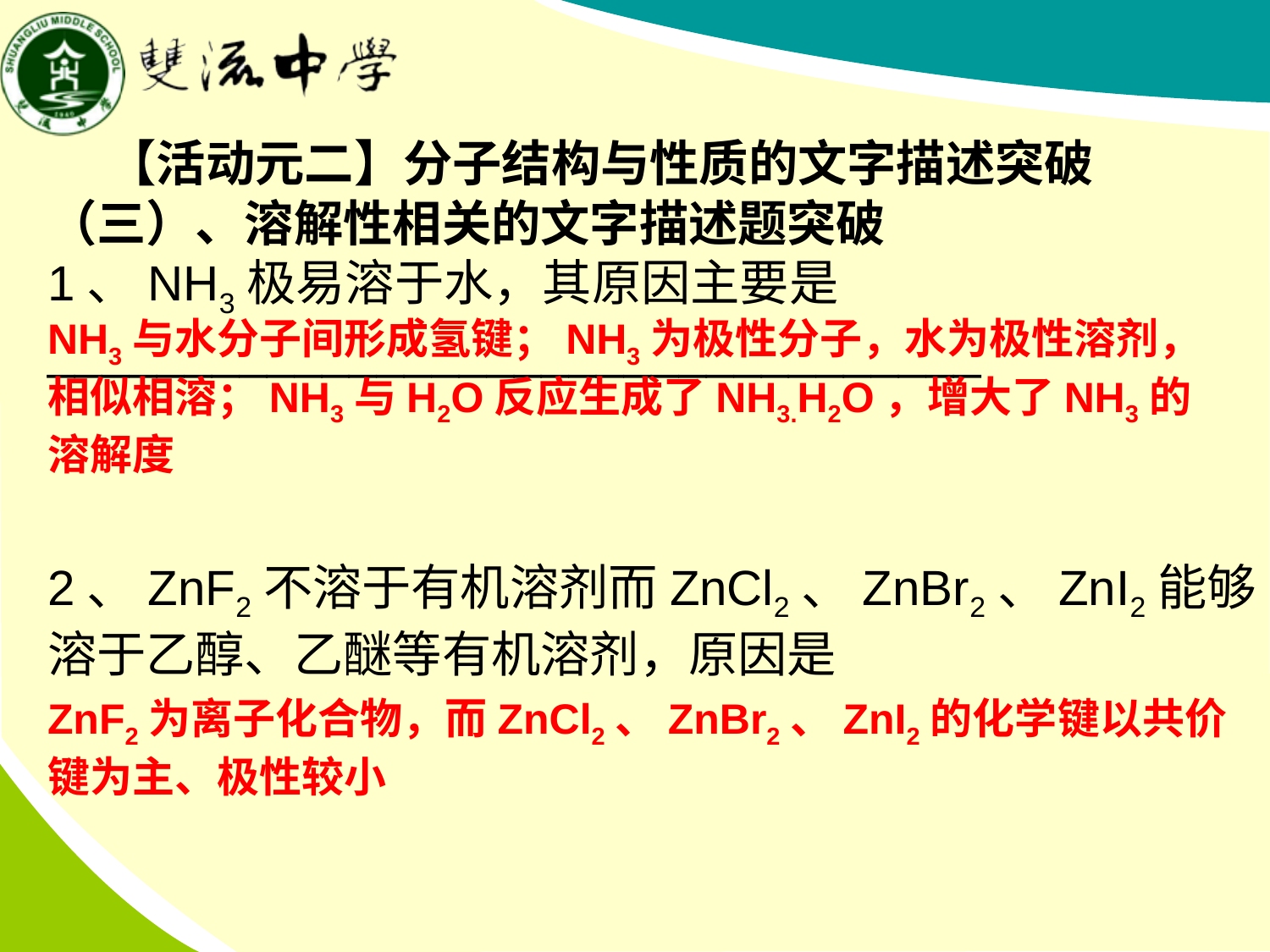

【活动元二】分子结构与性质的文字描述突破
（三）、溶解性相关的文字描述题突破
1、NH3极易溶于水，其原因主要是__________________________________

2、ZnF2不溶于有机溶剂而ZnCl2、ZnBr2、ZnI2能够溶于乙醇、乙醚等有机溶剂，原因是
NH3与水分子间形成氢键；NH3为极性分子，水为极性溶剂，相似相溶；NH3与H2O反应生成了NH3.H2O，增大了NH3的溶解度
ZnF2为离子化合物，而ZnCl2、ZnBr2、ZnI2的化学键以共价键为主、极性较小